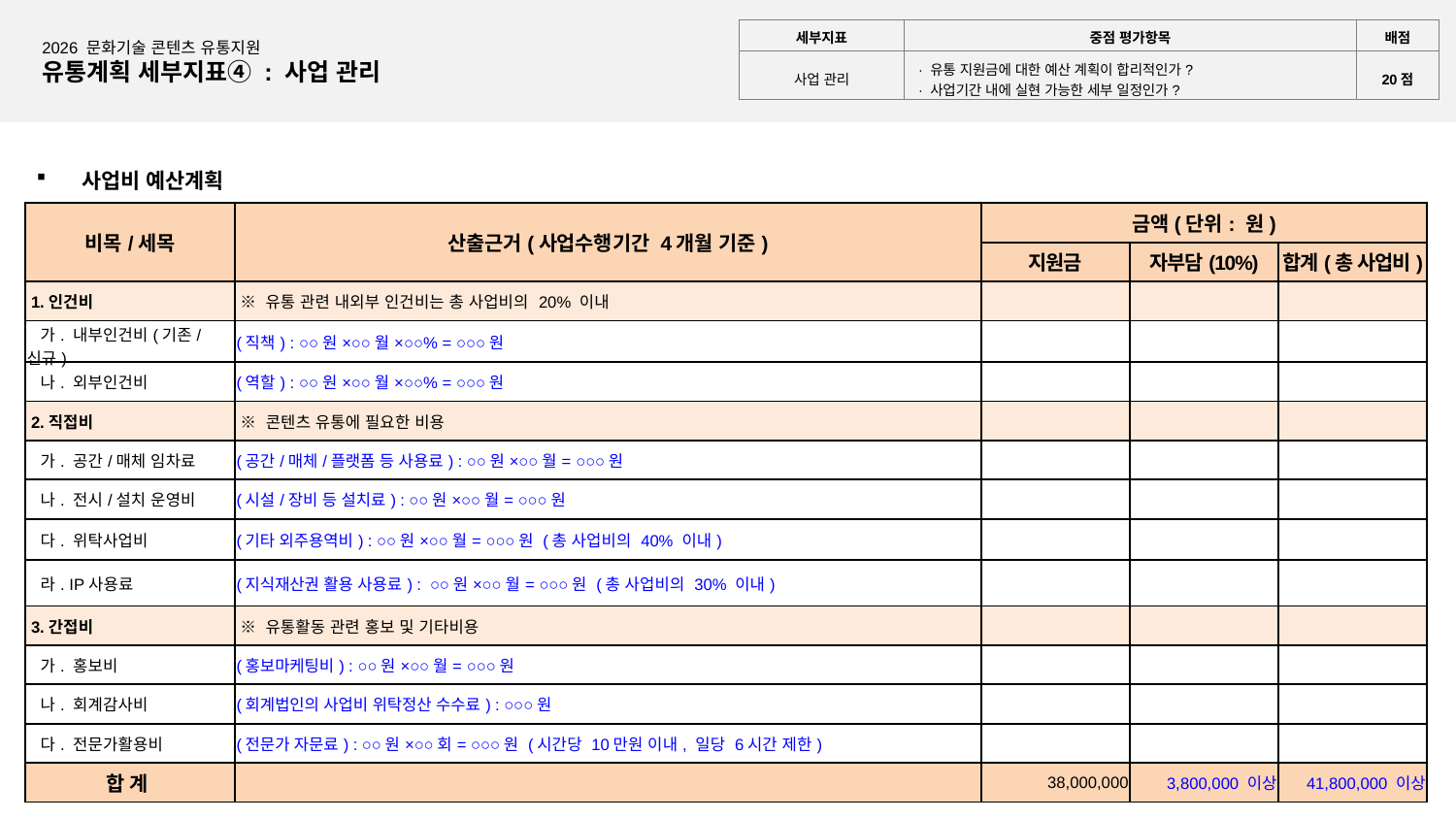

| 세부지표 | 중점 평가항목 | 배점 |
| --- | --- | --- |
| 사업 관리 | · 유통 지원금에 대한 예산 계획이 합리적인가? · 사업기간 내에 실현 가능한 세부 일정인가? | 20점 |
2026 문화기술 콘텐츠 유통지원
유통계획 세부지표④ : 사업 관리
사업비 예산계획
| 비목/세목 | 산출근거(사업수행기간 4개월 기준) | 금액(단위: 원) |  |  |
| --- | --- | --- | --- | --- |
|  |  | 지원금 | 자부담(10%) | 합계(총 사업비) |
| 1.인건비 | ※ 유통 관련 내외부 인건비는 총 사업비의 20% 이내 |  |  |  |
| 가. 내부인건비(기존/신규) | (직책) : ○○원×○○월×○○% = ○○○원 |  |  |  |
| 나. 외부인건비 | (역할) : ○○원×○○월×○○% = ○○○원 |  |  |  |
| 2.직접비 | ※ 콘텐츠 유통에 필요한 비용 |  |  |  |
| 가. 공간/매체 임차료 | (공간/매체/플랫폼 등 사용료) : ○○원×○○월= ○○○원 |  |  |  |
| 나. 전시/설치 운영비 | (시설/장비 등 설치료) : ○○원×○○월= ○○○원 |  |  |  |
| 다. 위탁사업비 | (기타 외주용역비) : ○○원×○○월= ○○○원 (총 사업비의 40% 이내) |  |  |  |
| 라. IP사용료 | (지식재산권 활용 사용료) : ○○원×○○월= ○○○원 (총 사업비의 30% 이내) |  |  |  |
| 3.간접비 | ※ 유통활동 관련 홍보 및 기타비용 |  |  |  |
| 가. 홍보비 | (홍보마케팅비) : ○○원×○○월= ○○○원 |  |  |  |
| 나. 회계감사비 | (회계법인의 사업비 위탁정산 수수료) : ○○○원 |  |  |  |
| 다. 전문가활용비 | (전문가 자문료) : ○○원×○○회= ○○○원 (시간당 10만원 이내, 일당 6시간 제한) |  |  |  |
| 합 계 |  | 38,000,000 | 3,800,000 이상 | 41,800,000 이상 |